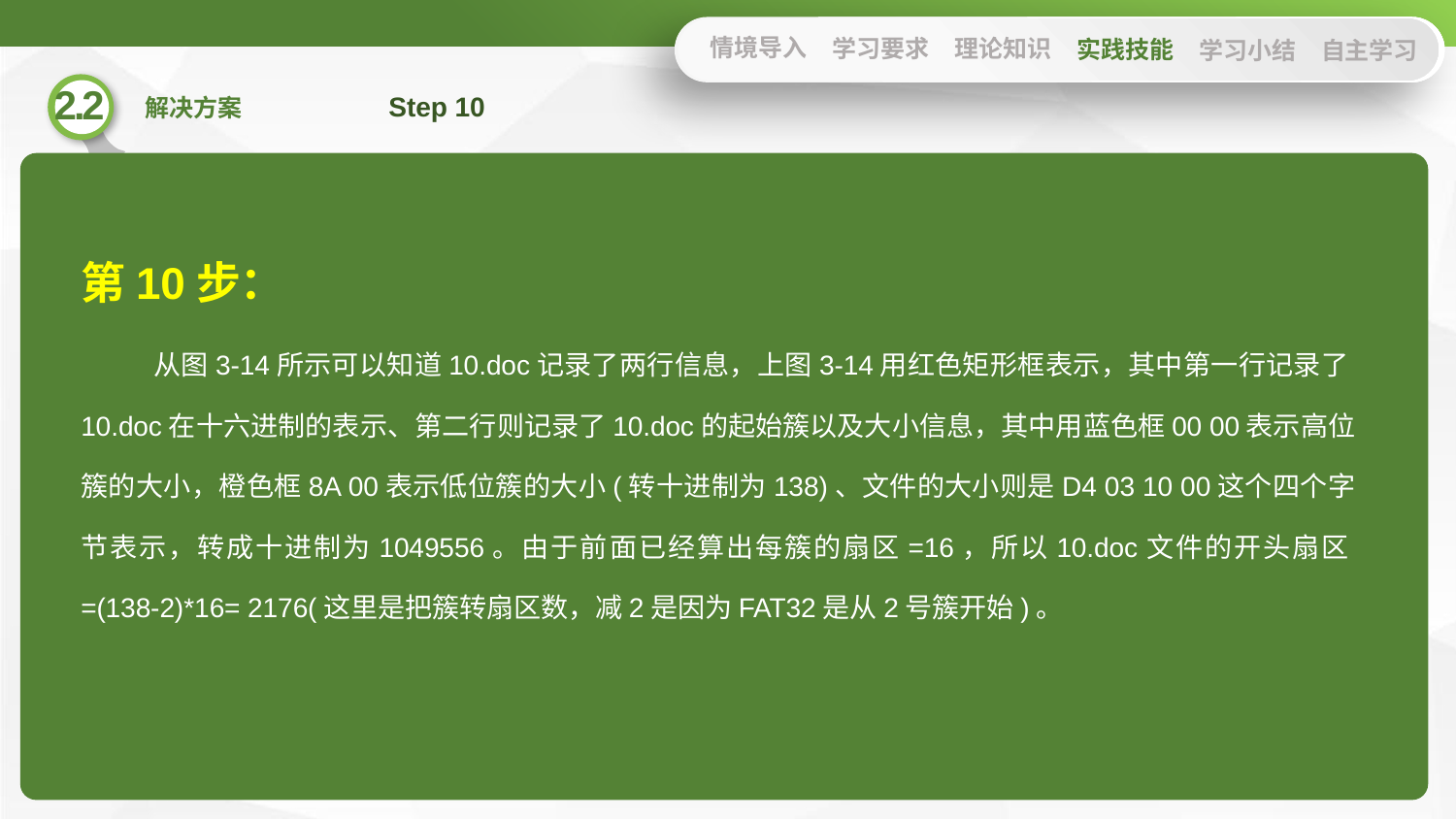

情境导入
学习要求
理论知识
实践技能
学习小结
自主学习
Step 10
第10步：
从图3-14所示可以知道10.doc记录了两行信息，上图3-14用红色矩形框表示，其中第一行记录了10.doc在十六进制的表示、第二行则记录了10.doc的起始簇以及大小信息，其中用蓝色框00 00表示高位簇的大小，橙色框8A 00表示低位簇的大小(转十进制为138)、文件的大小则是D4 03 10 00这个四个字节表示，转成十进制为1049556。由于前面已经算出每簇的扇区=16，所以10.doc文件的开头扇区=(138-2)*16= 2176(这里是把簇转扇区数，减2是因为FAT32是从2号簇开始)。